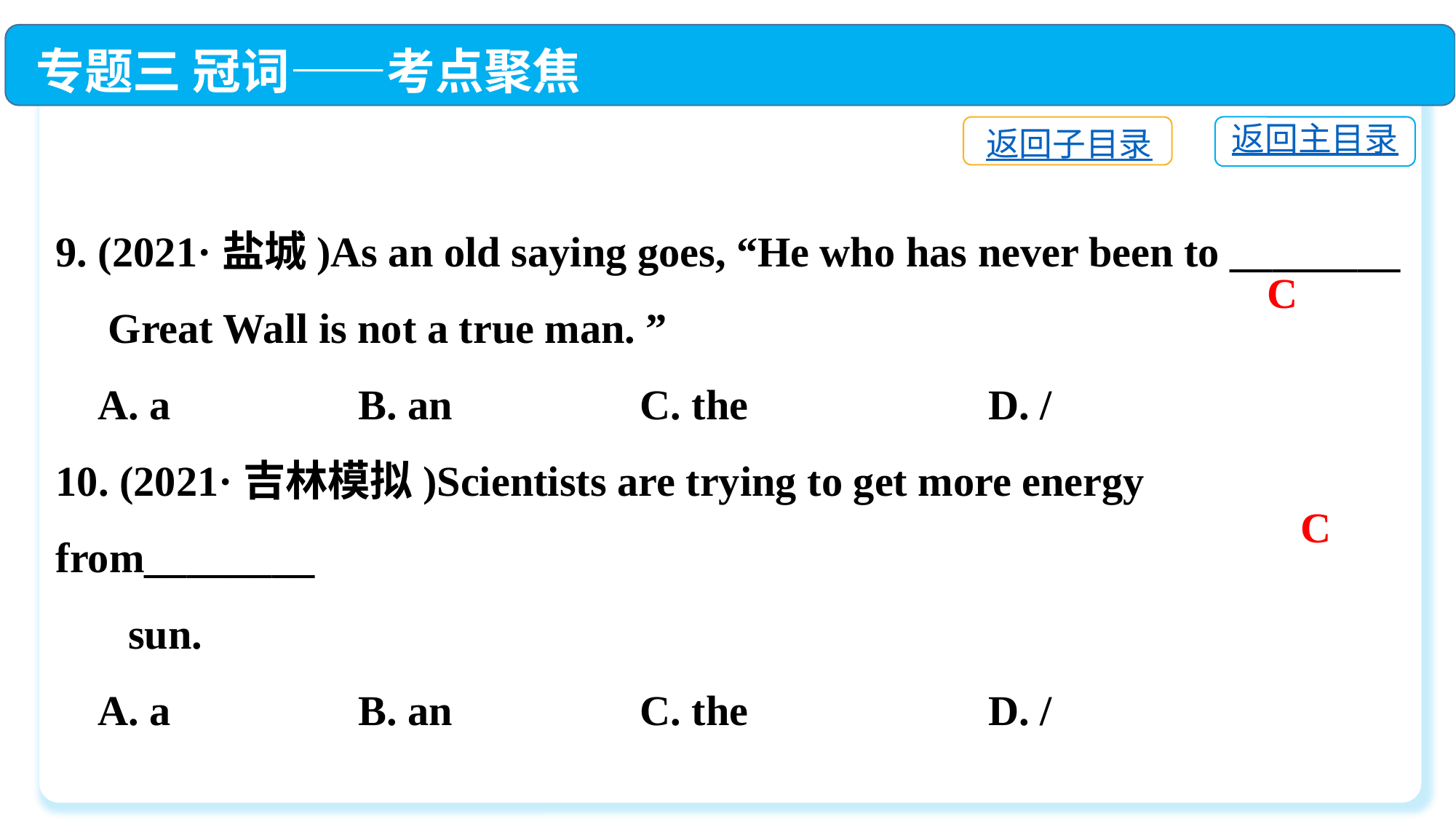

专题三 冠词——考点聚焦

9. (2021·盐城)As an old saying goes, “He who has never been to ________
　Great Wall is not a true man. ”
    A. a	        B. an	              C. the	                D. /
10. (2021·吉林模拟)Scientists are trying to get more energy from________
 　sun.
    A. a	        B. an	              C. the	                D. /
返回主目录

返回子目录
C
C